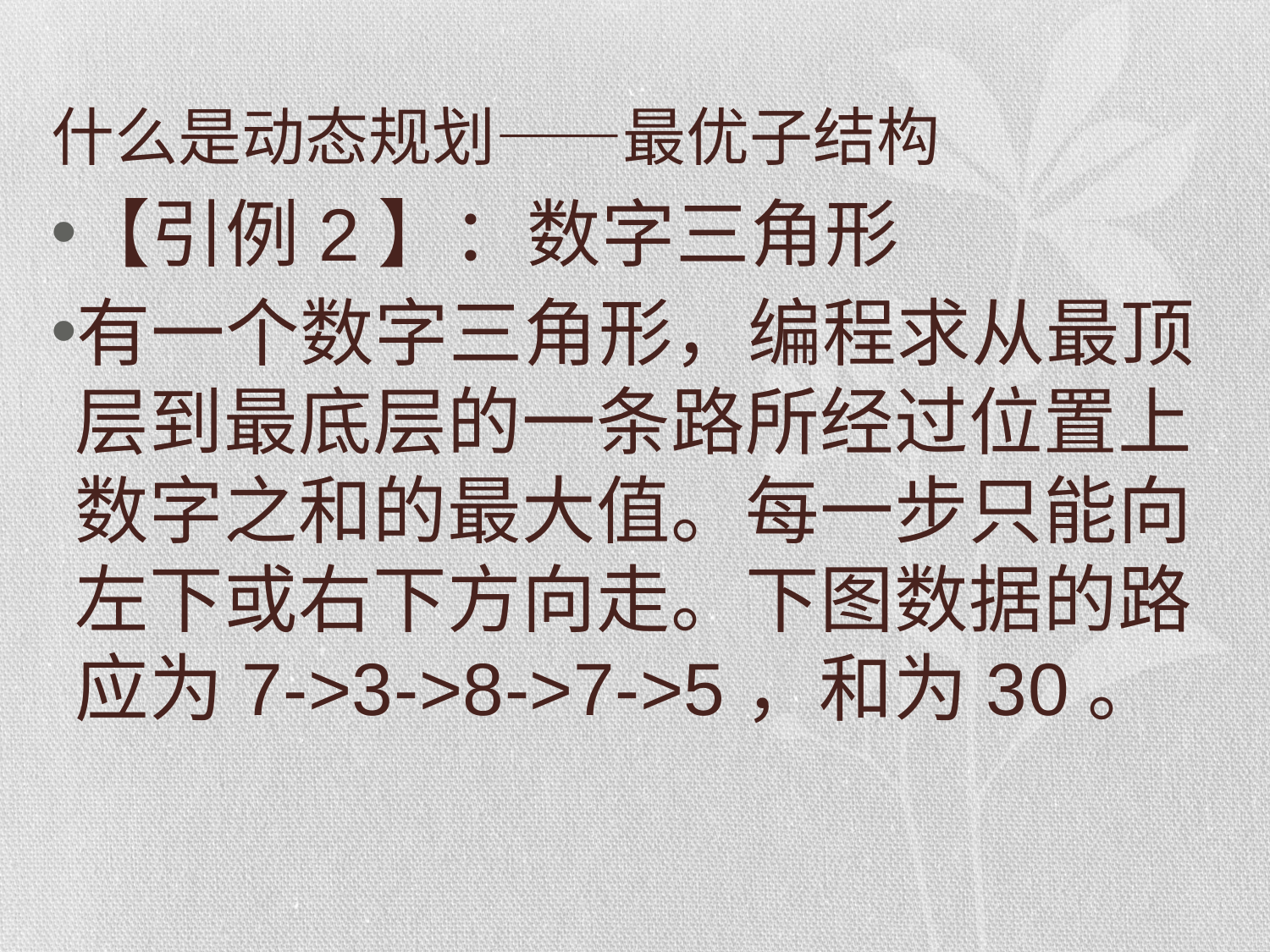

# 什么是动态规划——最优子结构
【引例2】：数字三角形
有一个数字三角形，编程求从最顶层到最底层的一条路所经过位置上数字之和的最大值。每一步只能向左下或右下方向走。下图数据的路应为7->3->8->7->5，和为30。